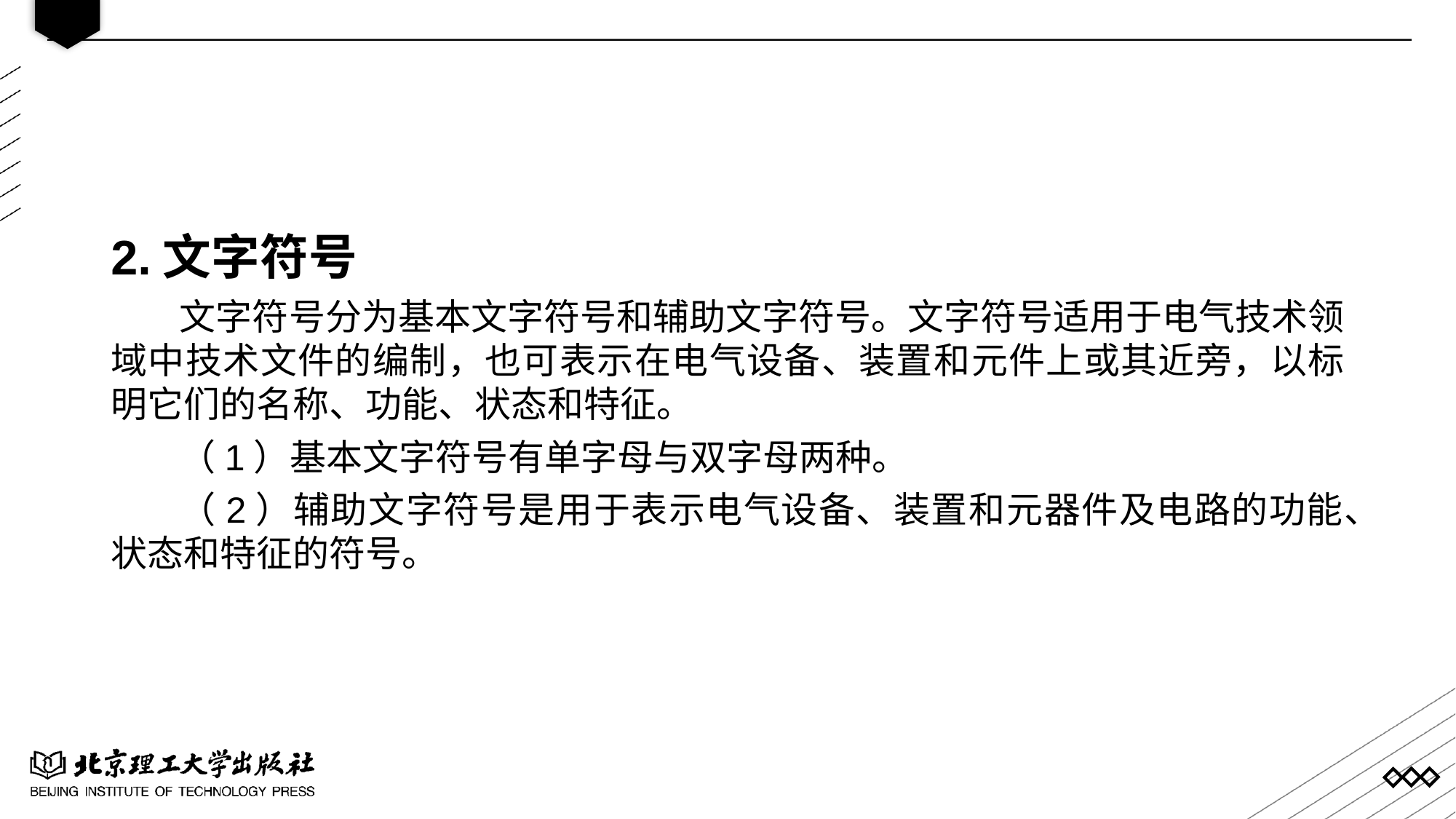

2.文字符号
文字符号分为基本文字符号和辅助文字符号。文字符号适用于电气技术领域中技术文件的编制，也可表示在电气设备、装置和元件上或其近旁，以标明它们的名称、功能、状态和特征。
（1）基本文字符号有单字母与双字母两种。
（2）辅助文字符号是用于表示电气设备、装置和元器件及电路的功能、状态和特征的符号。